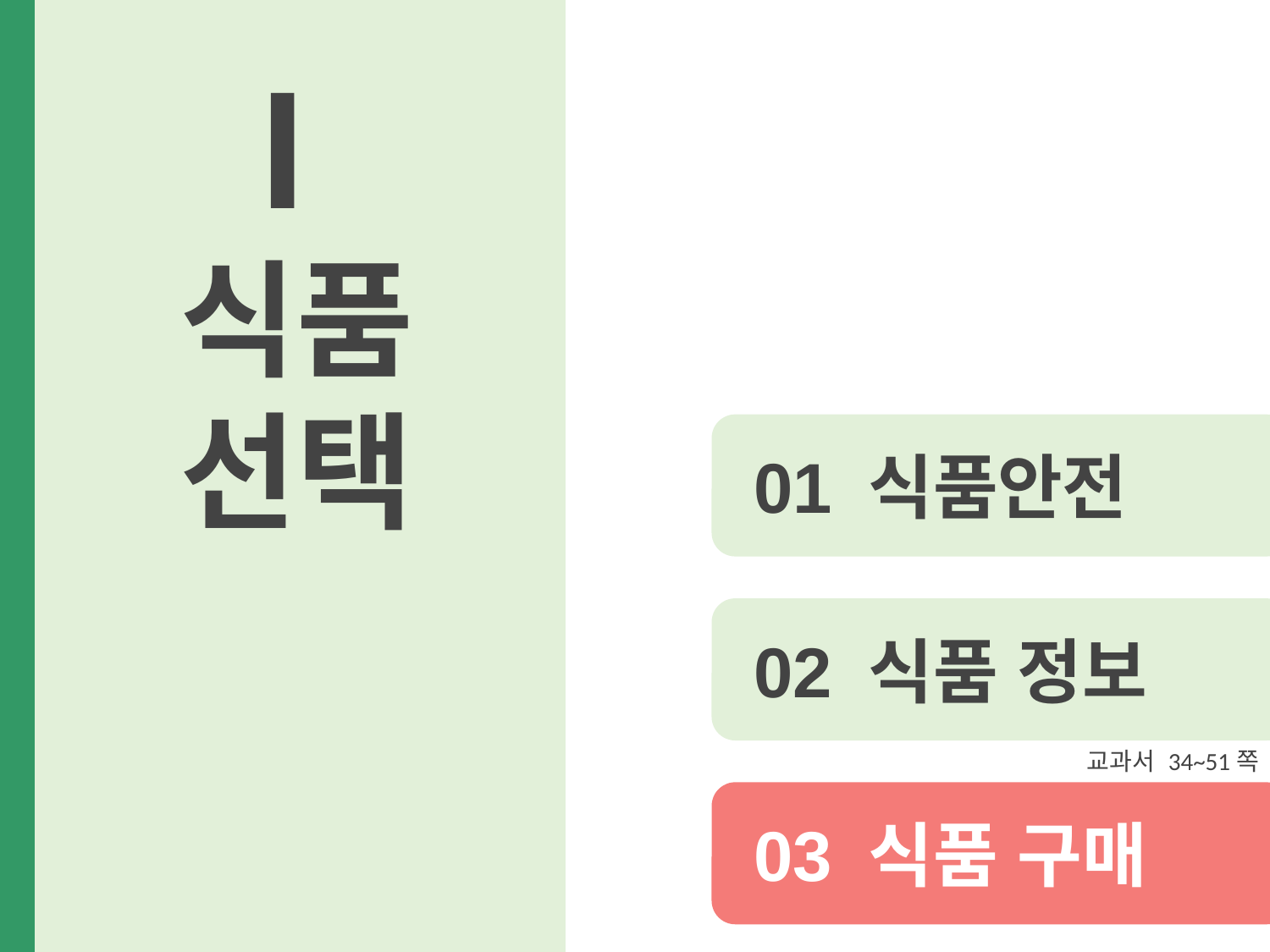

Ⅰ
식품 선택
01 식품안전
02 식품 정보
교과서 34~51쪽
03 식품 구매